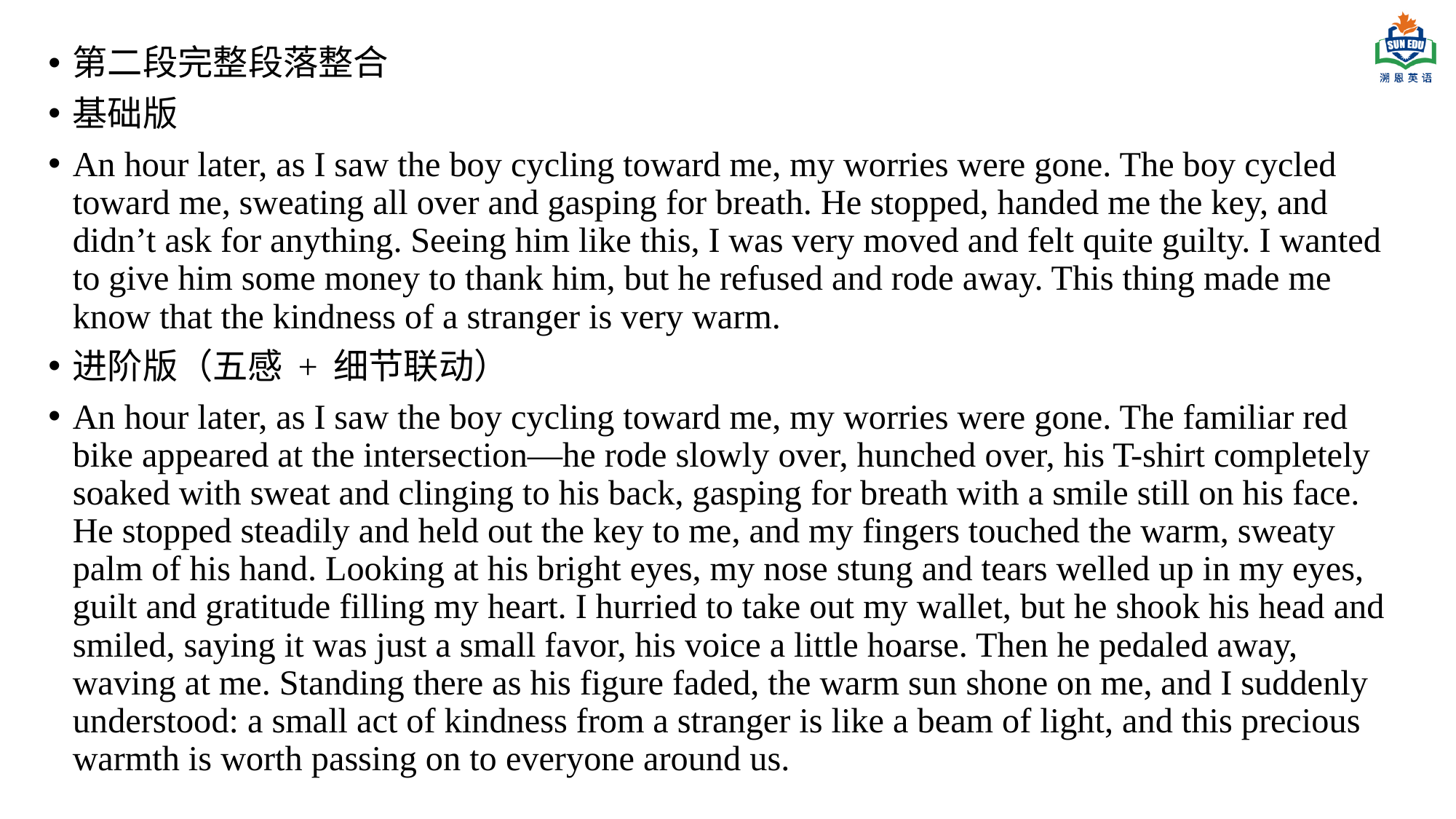

第二段完整段落整合
基础版
An hour later, as I saw the boy cycling toward me, my worries were gone. The boy cycled toward me, sweating all over and gasping for breath. He stopped, handed me the key, and didn’t ask for anything. Seeing him like this, I was very moved and felt quite guilty. I wanted to give him some money to thank him, but he refused and rode away. This thing made me know that the kindness of a stranger is very warm.
进阶版（五感 + 细节联动）
An hour later, as I saw the boy cycling toward me, my worries were gone. The familiar red bike appeared at the intersection—he rode slowly over, hunched over, his T-shirt completely soaked with sweat and clinging to his back, gasping for breath with a smile still on his face. He stopped steadily and held out the key to me, and my fingers touched the warm, sweaty palm of his hand. Looking at his bright eyes, my nose stung and tears welled up in my eyes, guilt and gratitude filling my heart. I hurried to take out my wallet, but he shook his head and smiled, saying it was just a small favor, his voice a little hoarse. Then he pedaled away, waving at me. Standing there as his figure faded, the warm sun shone on me, and I suddenly understood: a small act of kindness from a stranger is like a beam of light, and this precious warmth is worth passing on to everyone around us.